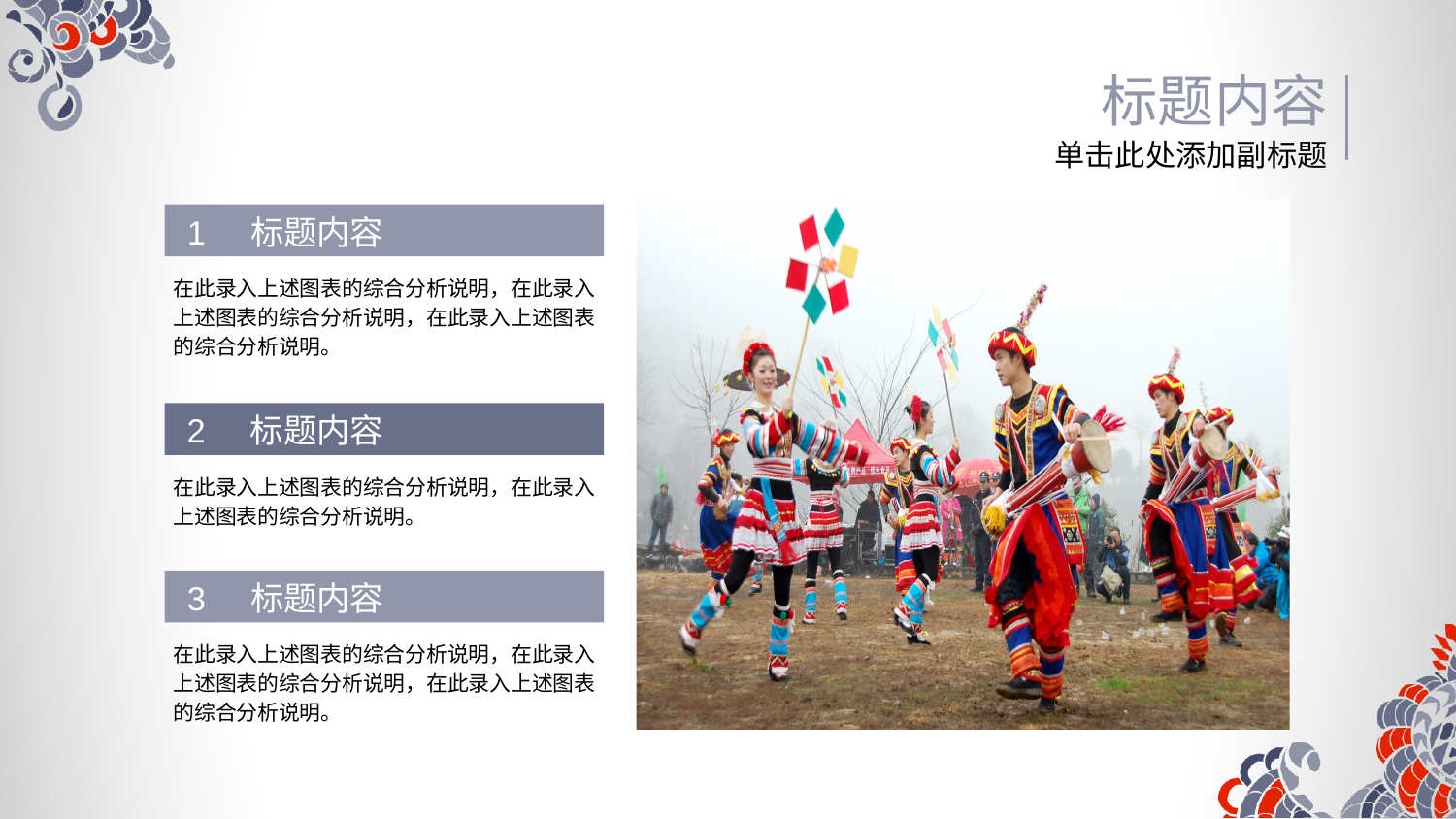

标题内容
单击此处添加副标题

1    标题内容

在此录入上述图表的综合分析说明，在此录入上述图表的综合分析说明，在此录入上述图表的综合分析说明。
2    标题内容

在此录入上述图表的综合分析说明，在此录入上述图表的综合分析说明。
3    标题内容

在此录入上述图表的综合分析说明，在此录入上述图表的综合分析说明，在此录入上述图表的综合分析说明。